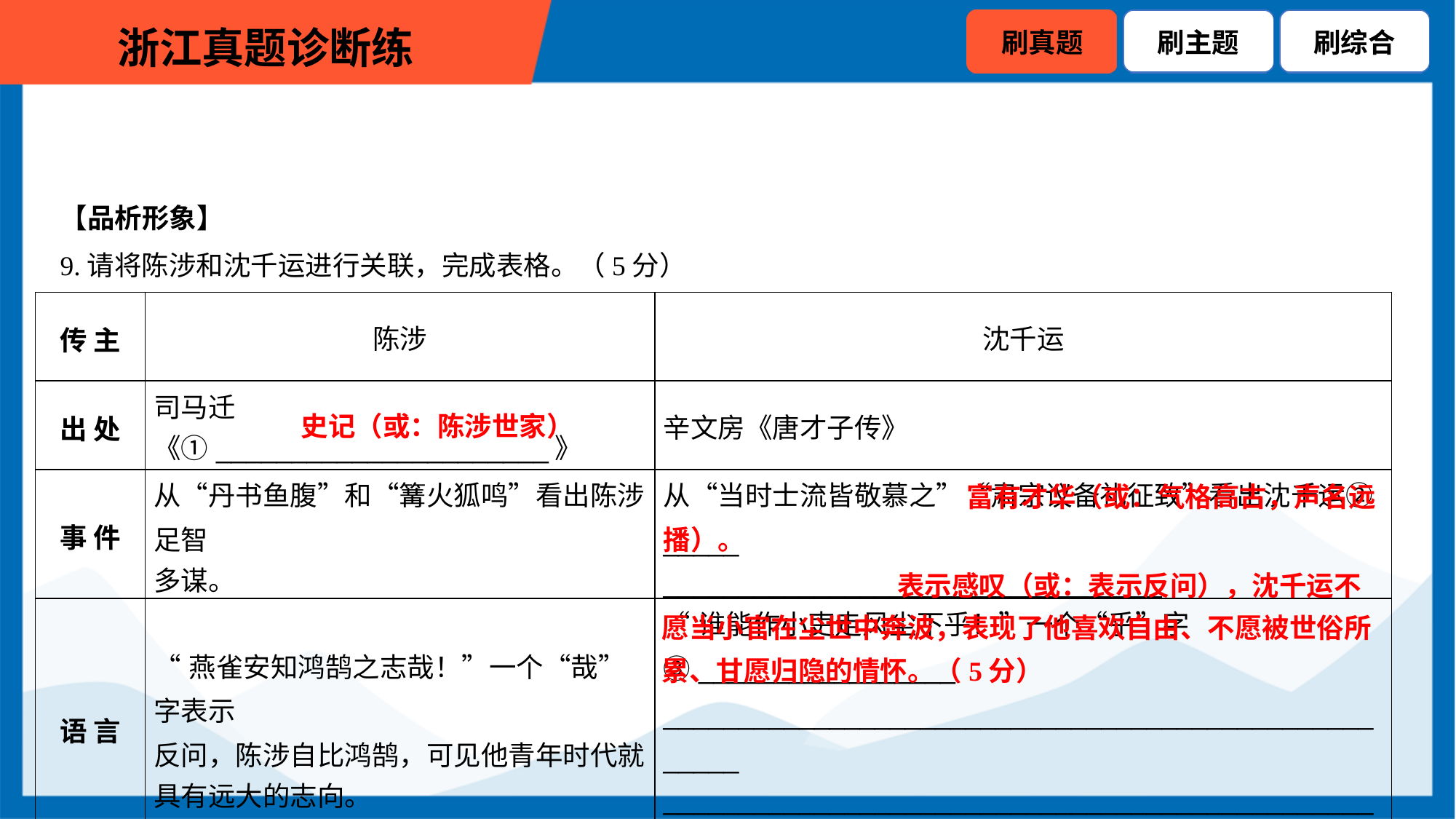

【品析形象】
9.请将陈涉和沈千运进行关联，完成表格。（5分）
| 传 主 | 陈涉 | 沈千运 |
| --- | --- | --- |
| 出 处 | 司马迁《①\_\_\_\_\_\_\_\_\_\_\_\_\_\_\_\_\_\_\_\_\_\_》 | 辛文房《唐才子传》 |
| 事 件 | 从“丹书鱼腹”和“篝火狐鸣”看出陈涉足智 多谋。 | 从“当时士流皆敬慕之”“肃宗议备礼征致”看出沈千运②\_\_\_\_\_ \_\_\_\_\_\_\_\_\_\_\_\_\_\_\_\_\_\_\_\_\_\_\_\_\_\_\_\_\_\_\_\_\_ |
| 语 言 | “燕雀安知鸿鹄之志哉！”一个“哉”字表示 反问，陈涉自比鸿鹄，可见他青年时代就 具有远大的志向。 | “谁能作小吏走风尘下乎！”一个“乎”字③\_\_\_\_\_\_\_\_\_\_\_\_\_\_\_\_\_ \_\_\_\_\_\_\_\_\_\_\_\_\_\_\_\_\_\_\_\_\_\_\_\_\_\_\_\_\_\_\_\_\_\_\_\_\_\_\_\_\_\_\_\_\_\_\_\_\_\_\_\_ \_\_\_\_\_\_\_\_\_\_\_\_\_\_\_\_\_\_\_\_\_\_\_\_\_\_\_\_\_\_\_\_\_\_\_\_\_\_\_\_\_\_\_\_\_\_\_\_ |
史记（或：陈涉世家）
                                                富有才华（或：气格高古，声名远播）。
                                     表示感叹（或：表示反问），沈千运不愿当小官在尘世中奔波，表现了他喜欢自由、不愿被世俗所累、甘愿归隐的情怀。（5分）